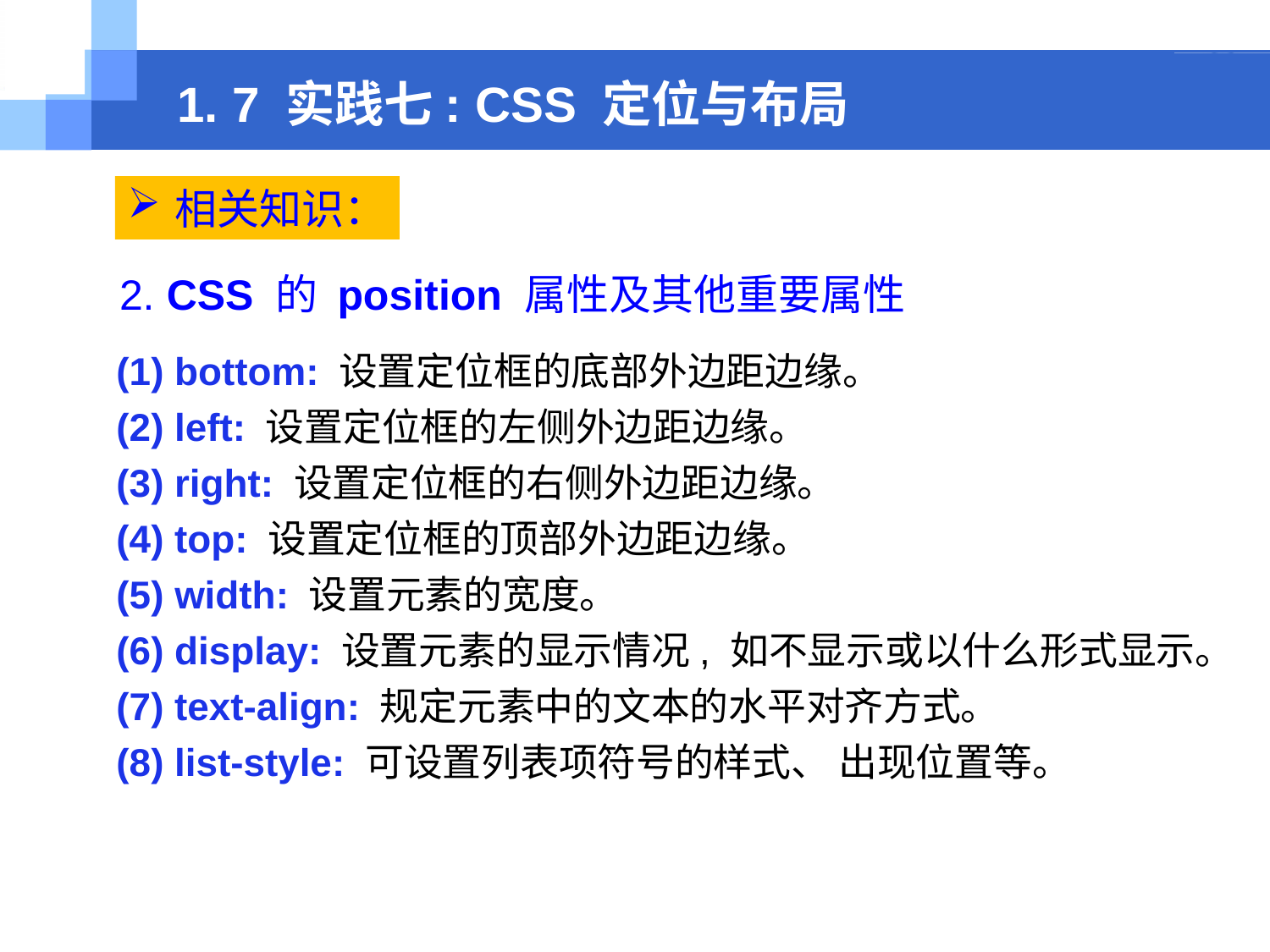

1. 7 实践七: CSS 定位与布局
相关知识：
2. CSS 的 position 属性及其他重要属性
(1) bottom: 设置定位框的底部外边距边缘。
(2) left: 设置定位框的左侧外边距边缘。
(3) right: 设置定位框的右侧外边距边缘。
(4) top: 设置定位框的顶部外边距边缘。
(5) width: 设置元素的宽度。
(6) display: 设置元素的显示情况, 如不显示或以什么形式显示。
(7) text-align: 规定元素中的文本的水平对齐方式。
(8) list-style: 可设置列表项符号的样式、 出现位置等。